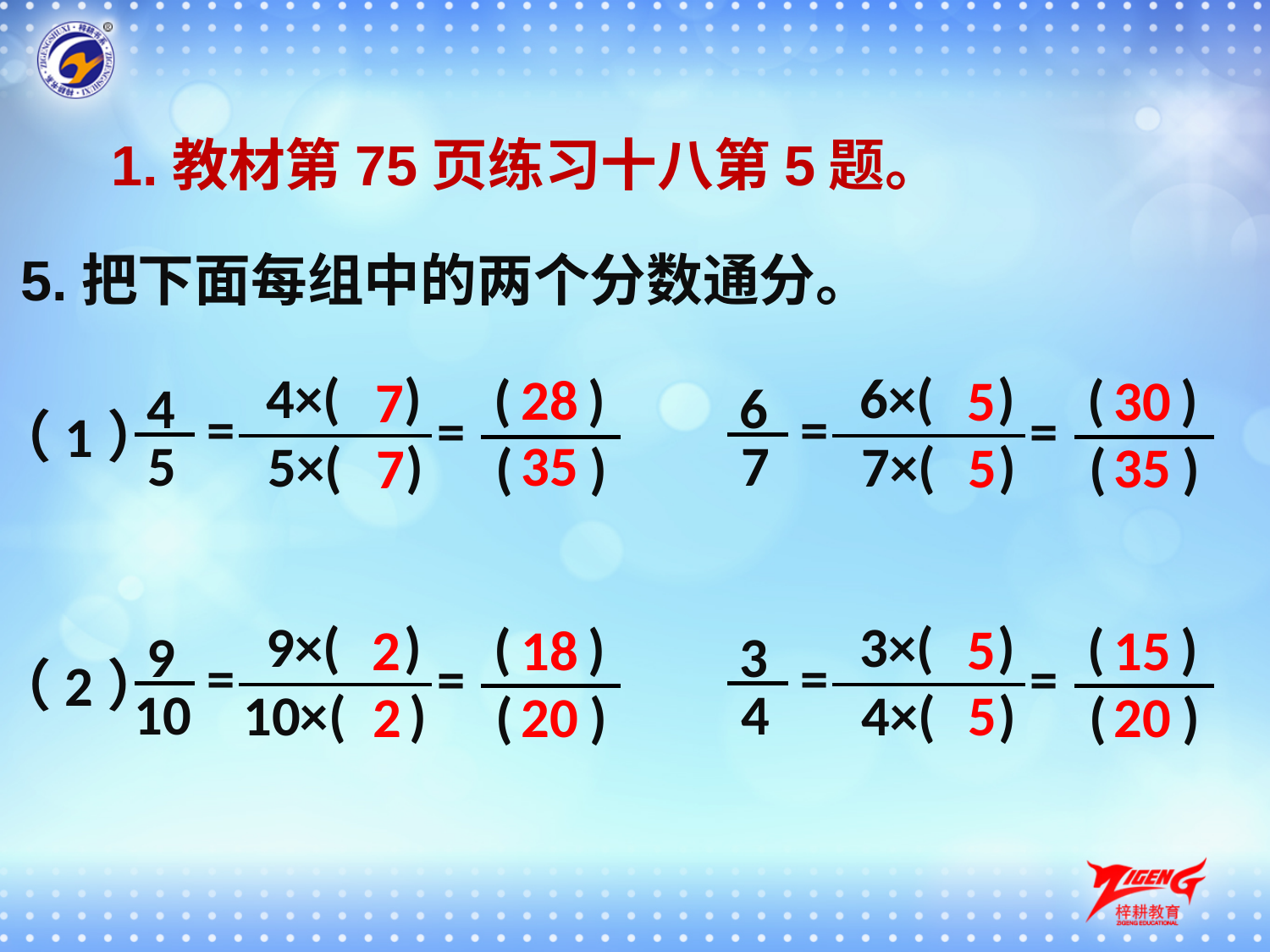

1.教材第75页练习十八第5题。
5.把下面每组中的两个分数通分。
4×(     )
6×(     )
28
(      )
(      )
5
30
7
4
6
=
=
=
=
（1）
5
35
7
5×(     )
7×(     )
5
35
7
(      )
(      )
9×(     )
3×(     )
(      )
(      )
5
2
18
15
9
3
=
=
=
=
（2）
10
4
10×(     )
4×(     )
5
2
(      )
20
(      )
20